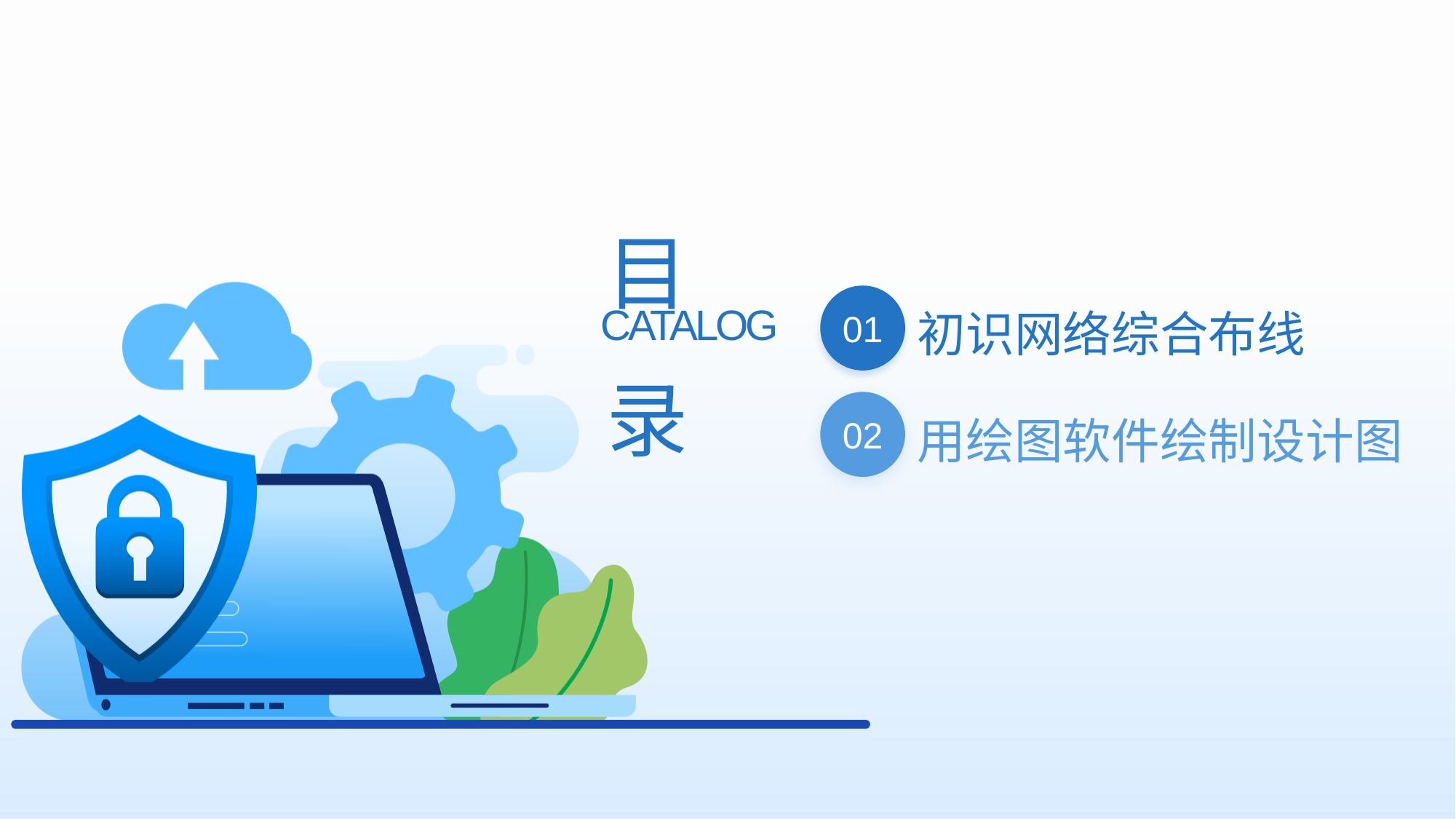

目
录
CATALOG
初识网络综合布线
01
用绘图软件绘制设计图
02